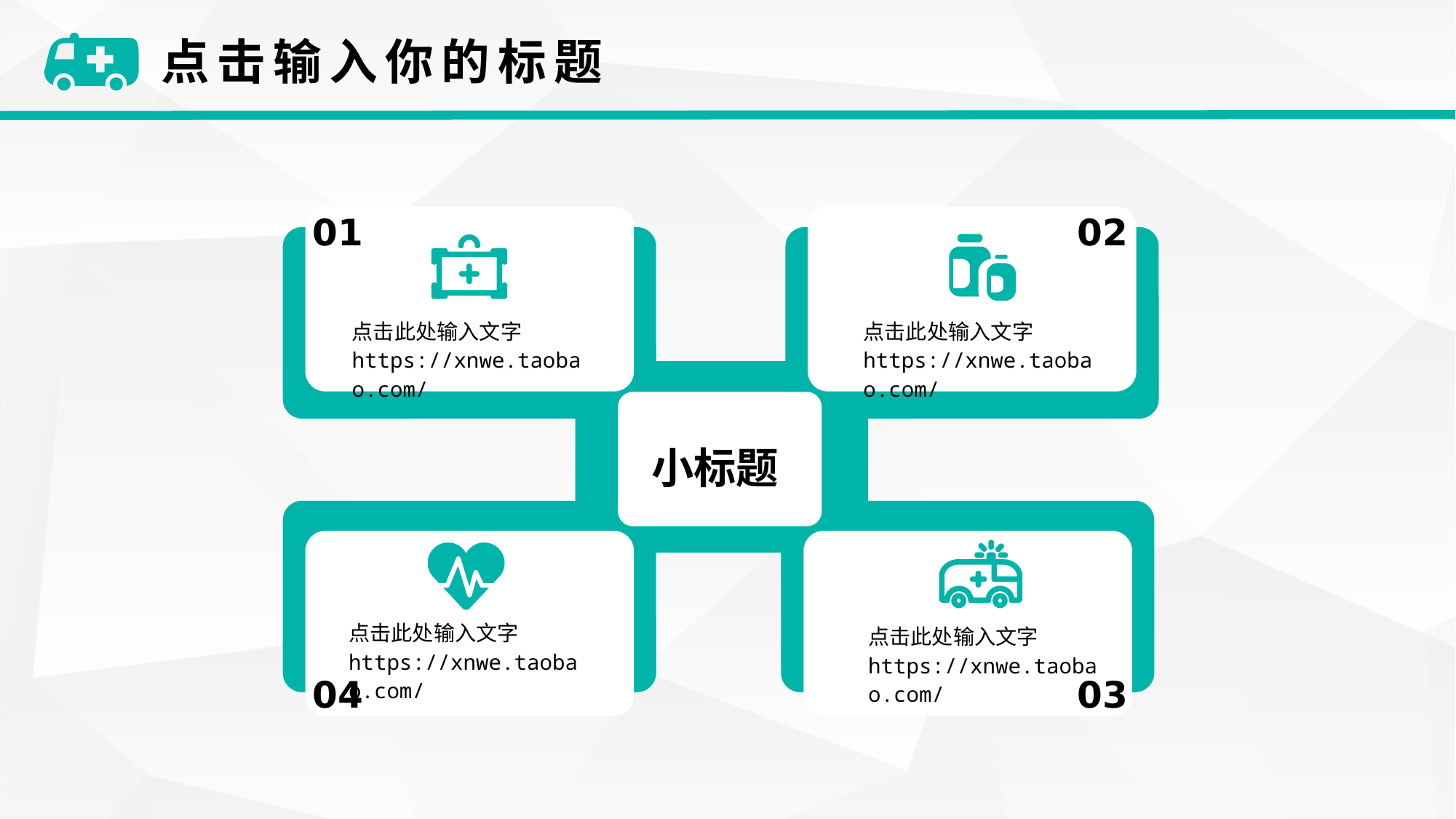

点击输入你的标题

01
02

小标题

04
03

点击此处输入文字 https://xnwe.taobao.com/

点击此处输入文字 https://xnwe.taobao.com/

点击此处输入文字 https://xnwe.taobao.com/

点击此处输入文字 https://xnwe.taobao.com/